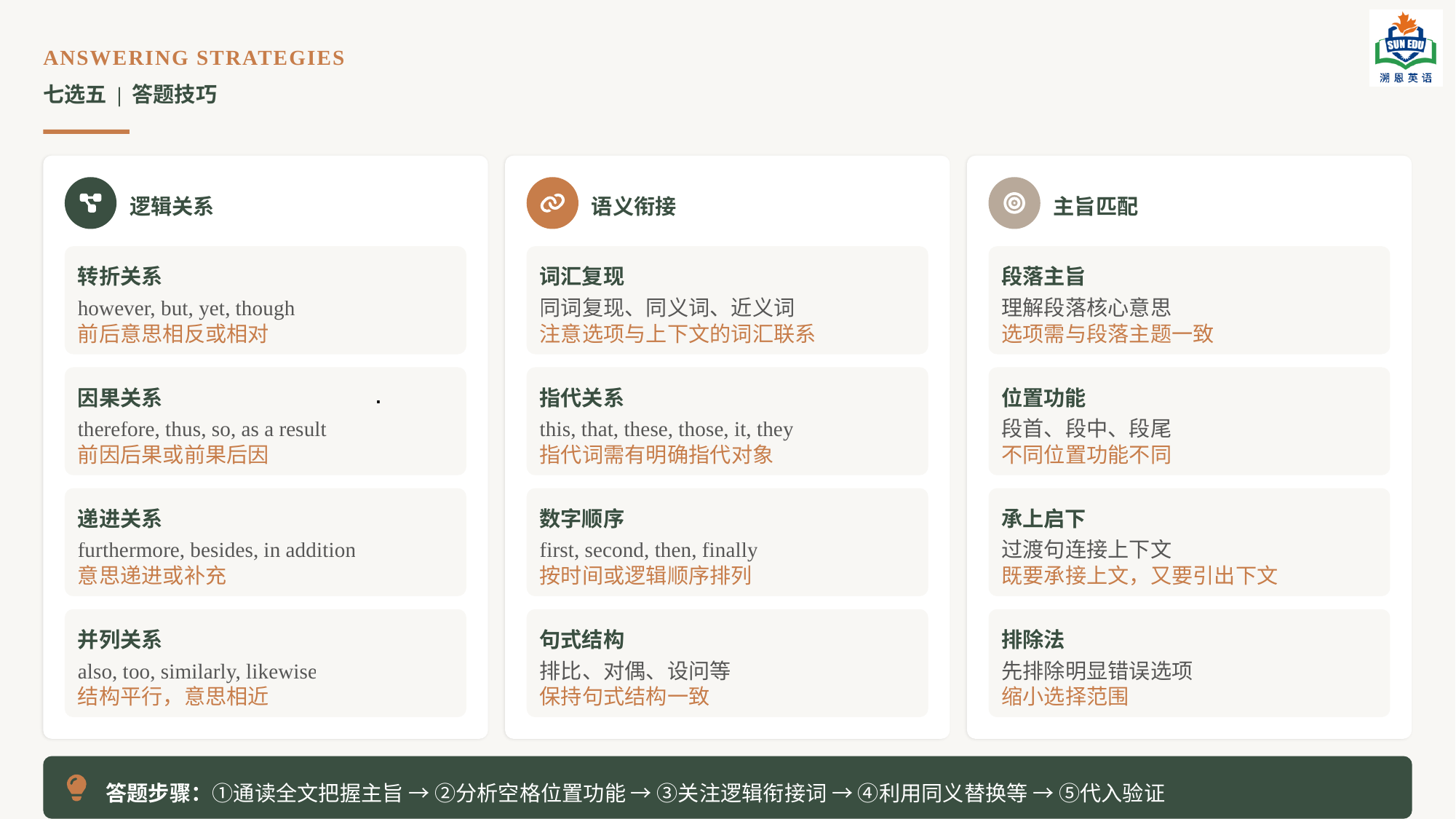

ANSWERING STRATEGIES
七选五 | 答题技巧

逻辑关系
语义衔接
主旨匹配

转折关系
词汇复现
段落主旨
however, but, yet, though
同词复现、同义词、近义词
理解段落核心意思
前后意思相反或相对
注意选项与上下文的词汇联系
选项需与段落主题一致

.
因果关系
指代关系
位置功能
therefore, thus, so, as a result
this, that, these, those, it, they
段首、段中、段尾
前因后果或前果后因
指代词需有明确指代对象
不同位置功能不同

递进关系
数字顺序
承上启下
furthermore, besides, in addition
first, second, then, finally
过渡句连接上下文
意思递进或补充
按时间或逻辑顺序排列
既要承接上文，又要引出下文

并列关系
句式结构
排除法
also, too, similarly, likewise
排比、对偶、设问等
先排除明显错误选项
结构平行，意思相近
保持句式结构一致
缩小选择范围

答题步骤：①通读全文把握主旨 → ②分析空格位置功能 → ③关注逻辑衔接词 → ④利用同义替换等 → ⑤代入验证